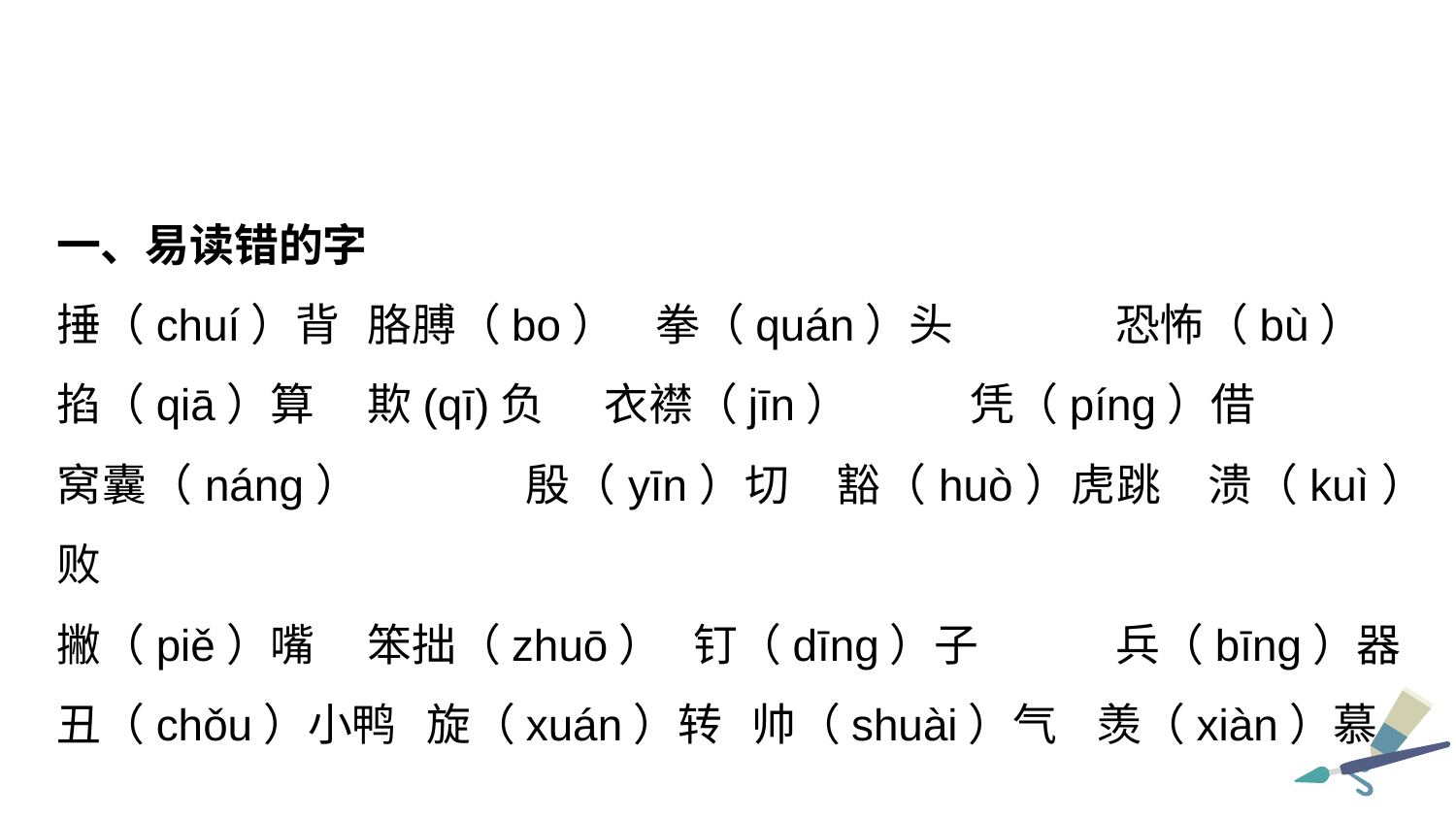

一、易读错的字
捶（chuí）背	  胳膊（bo）    拳（quán）头	    恐怖（bù）
掐（qiā）算 	  欺(qī)负      衣襟（jīn） 	    凭（píng）借
窝囊（náng） 	  殷（yīn）切    豁（huò）虎跳    溃（kuì）败
撇（piě）嘴 	  笨拙（zhuō）   钉（dīng）子	    兵（bīnɡ）器
丑（chǒu）小鸭   旋（xuán）转   帅（shuài）气    羡（xiàn）慕